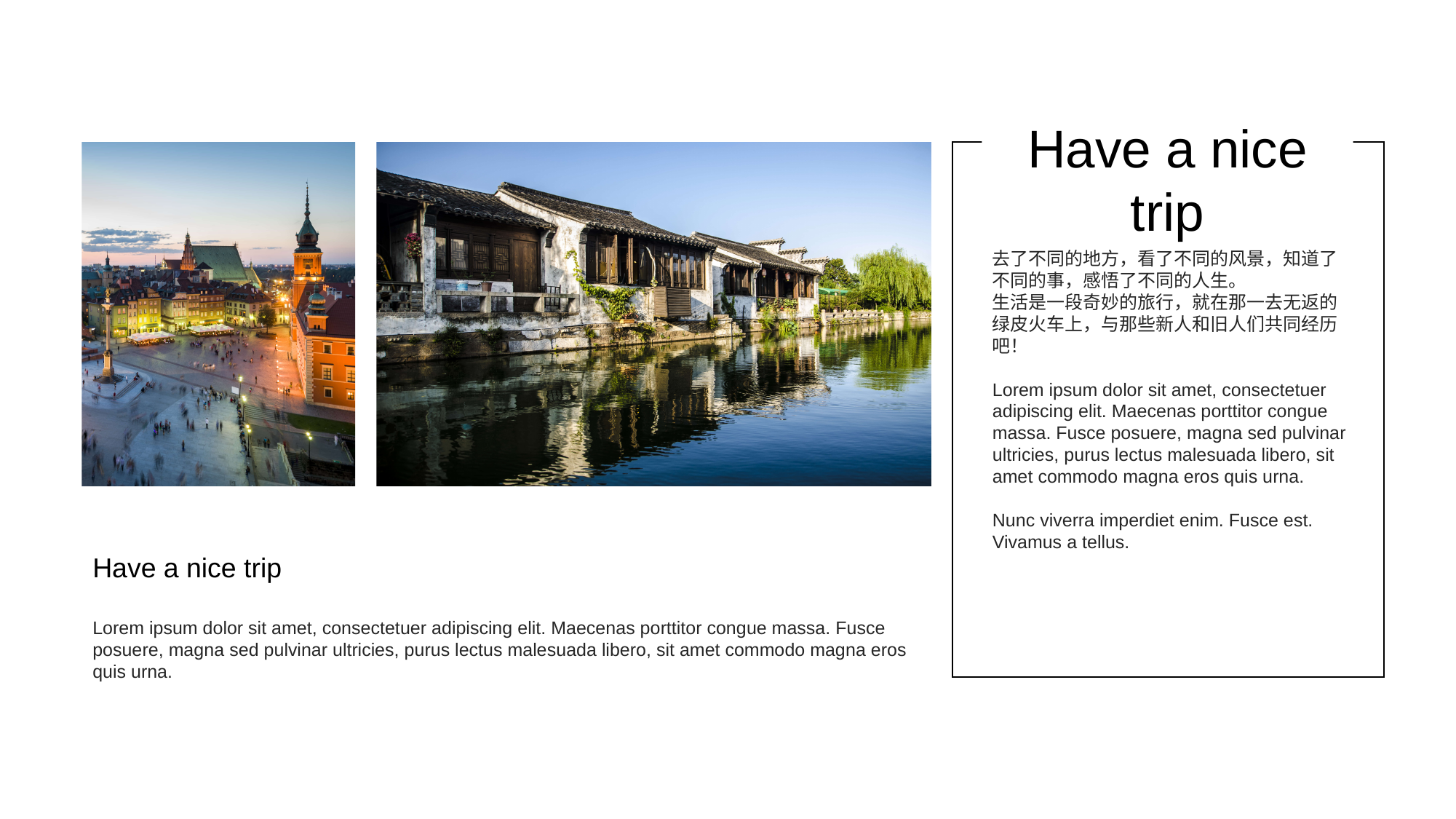

Have a nice trip

去了不同的地方，看了不同的风景，知道了不同的事，感悟了不同的人生。
生活是一段奇妙的旅行，就在那一去无返的绿皮火车上，与那些新人和旧人们共同经历吧！

Lorem ipsum dolor sit amet, consectetuer adipiscing elit. Maecenas porttitor congue massa. Fusce posuere, magna sed pulvinar ultricies, purus lectus malesuada libero, sit amet commodo magna eros quis urna.

Nunc viverra imperdiet enim. Fusce est. Vivamus a tellus.

Have a nice trip
Lorem ipsum dolor sit amet, consectetuer adipiscing elit. Maecenas porttitor congue massa. Fusce posuere, magna sed pulvinar ultricies, purus lectus malesuada libero, sit amet commodo magna eros quis urna.